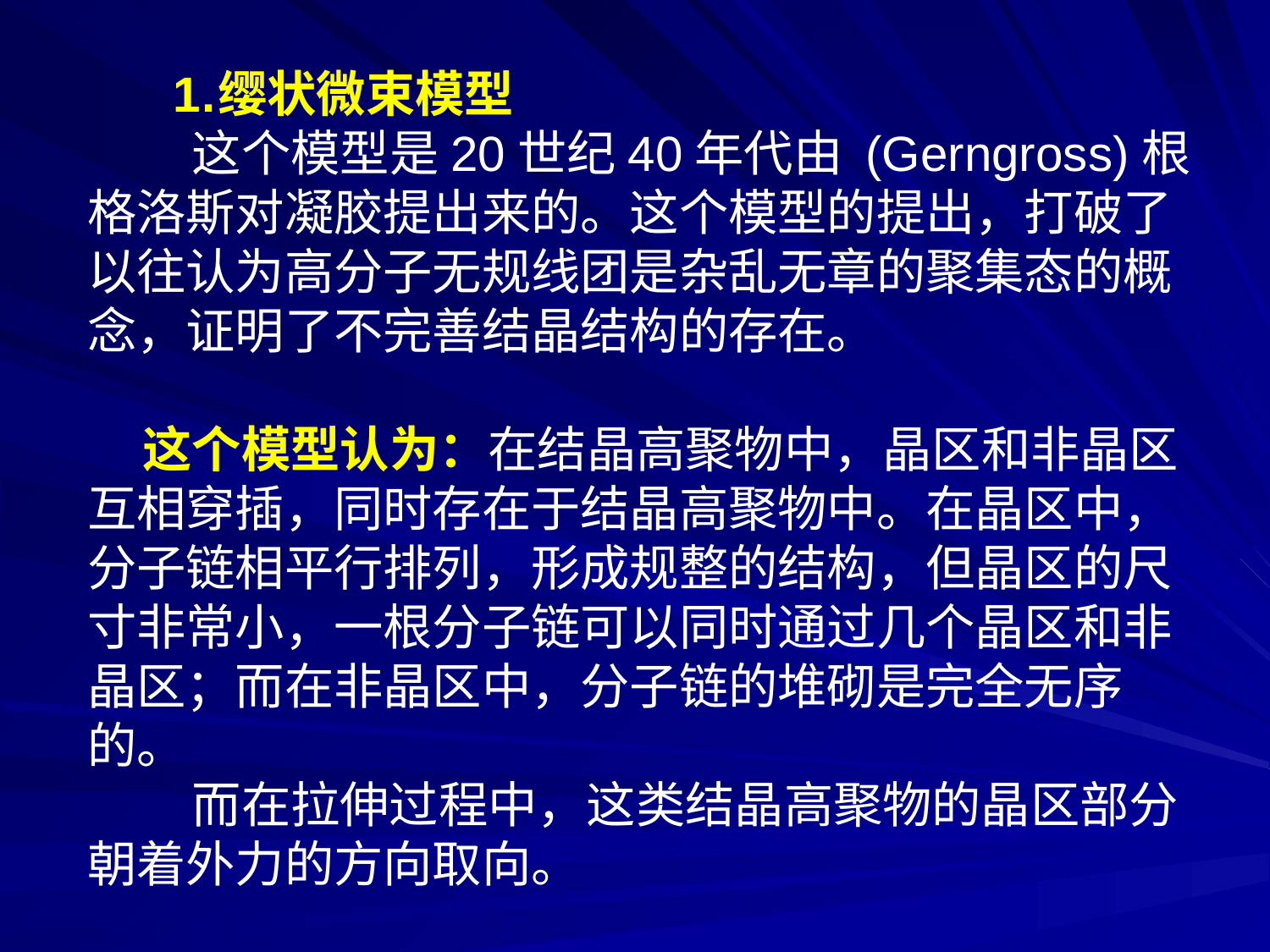

缨状微束模型
　这个模型是20世纪40年代由 (Gerngross)根格洛斯对凝胶提出来的。这个模型的提出，打破了以往认为高分子无规线团是杂乱无章的聚集态的概念，证明了不完善结晶结构的存在。

这个模型认为：在结晶高聚物中，晶区和非晶区互相穿插，同时存在于结晶高聚物中。在晶区中，分子链相平行排列，形成规整的结构，但晶区的尺寸非常小，一根分子链可以同时通过几个晶区和非晶区；而在非晶区中，分子链的堆砌是完全无序的。
　而在拉伸过程中，这类结晶高聚物的晶区部分朝着外力的方向取向。